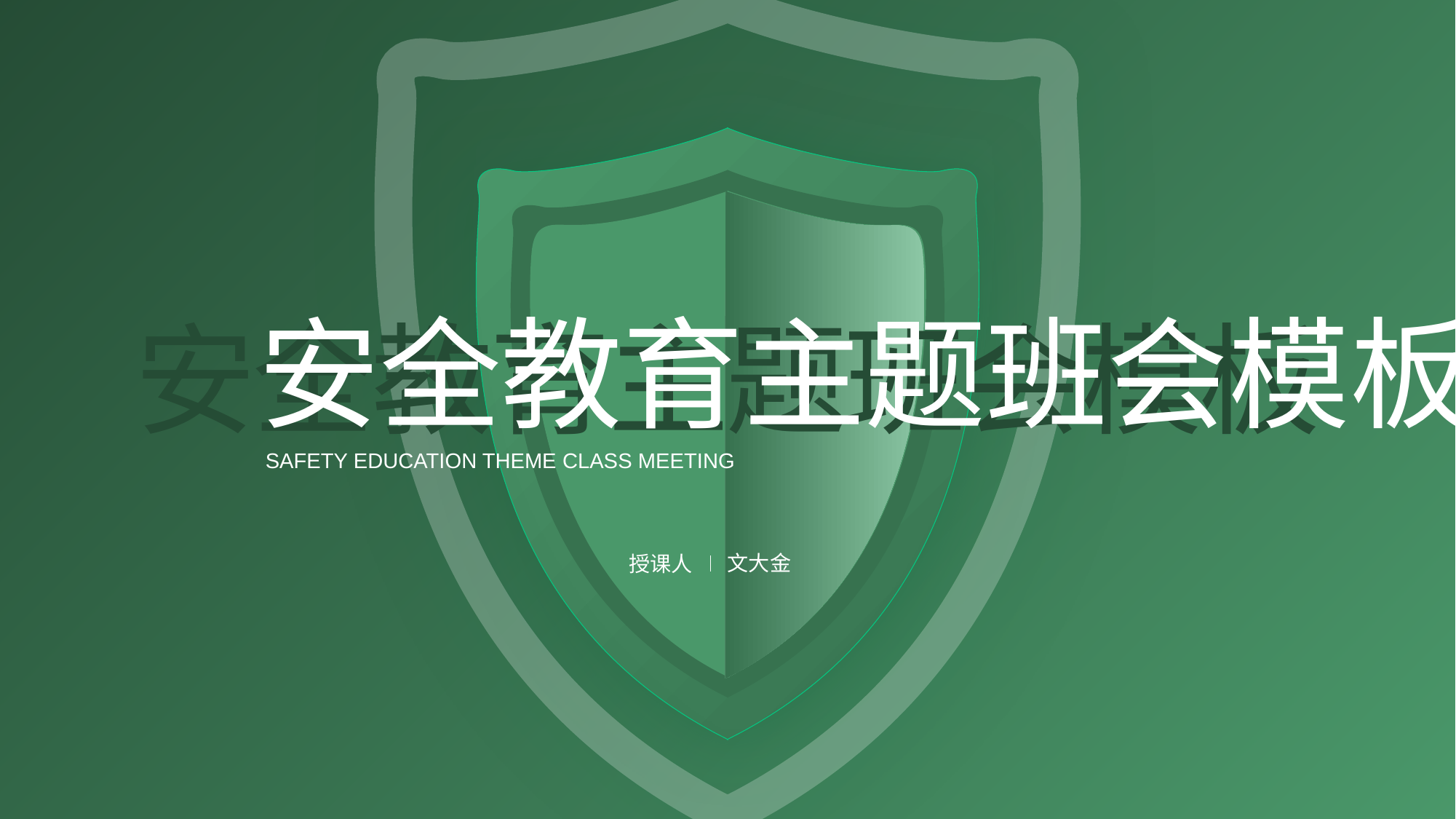

安全教育主题班会模板
安全教育主题班会模板
SAFETY EDUCATION THEME CLASS MEETING
文大金
授课人